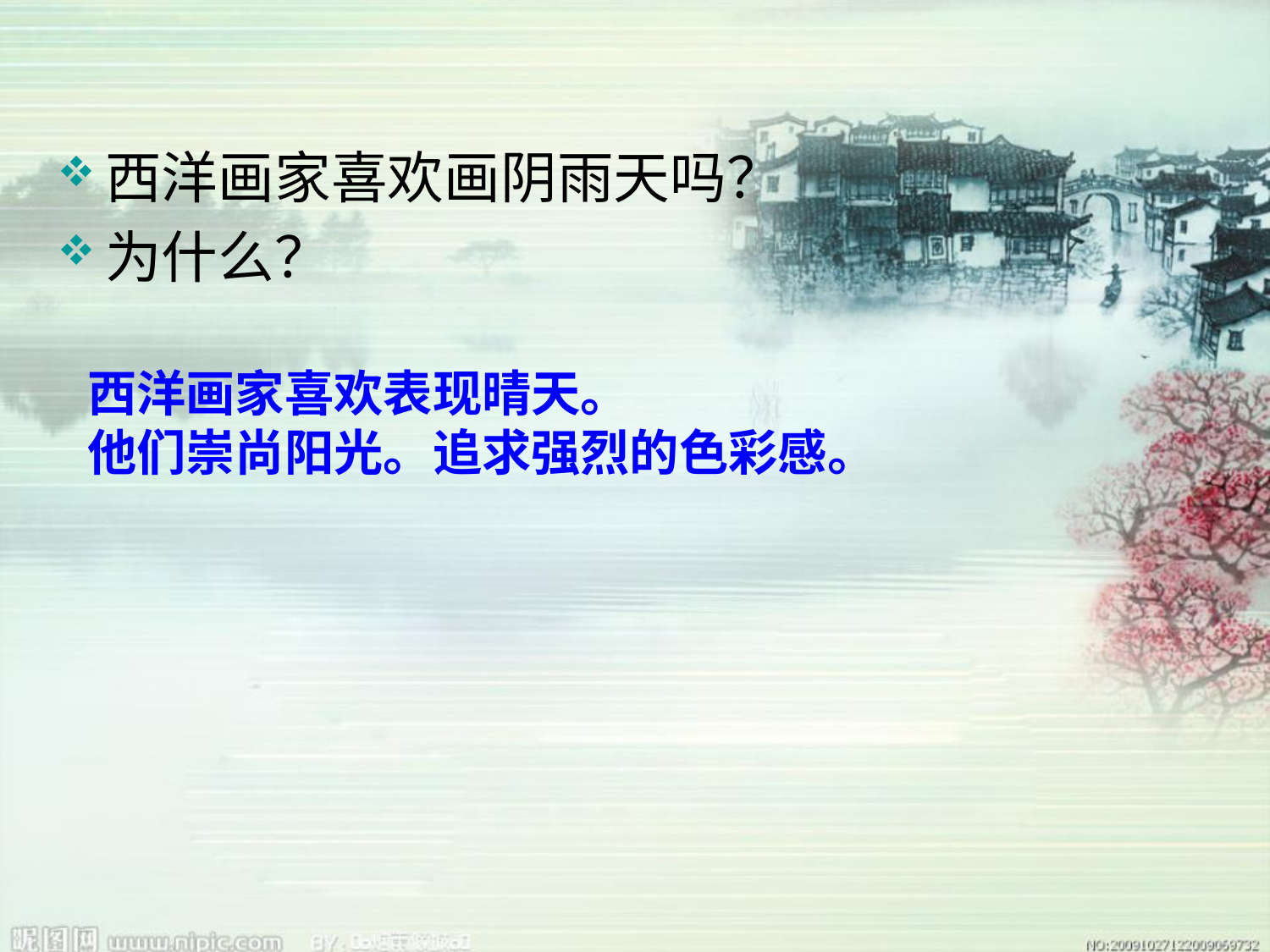

西洋画家喜欢画阴雨天吗？
为什么？

西洋画家喜欢表现晴天。
他们崇尚阳光。追求强烈的色彩感。